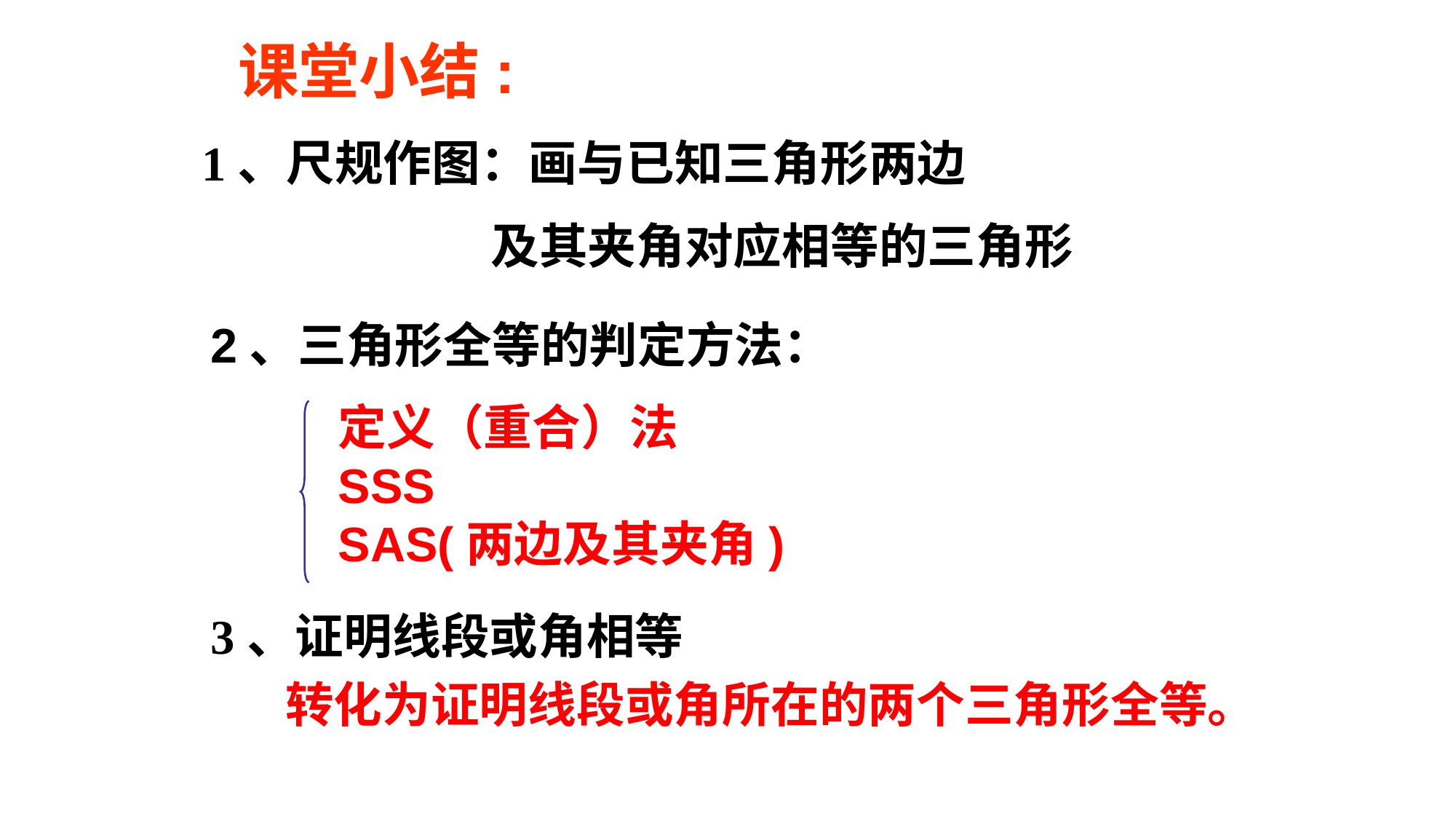

课堂小结:
1、尺规作图：画与已知三角形两边
                         及其夹角对应相等的三角形
2、三角形全等的判定方法：
定义（重合）法
SSS
SAS(两边及其夹角)

3、证明线段或角相等
转化为证明线段或角所在的两个三角形全等。